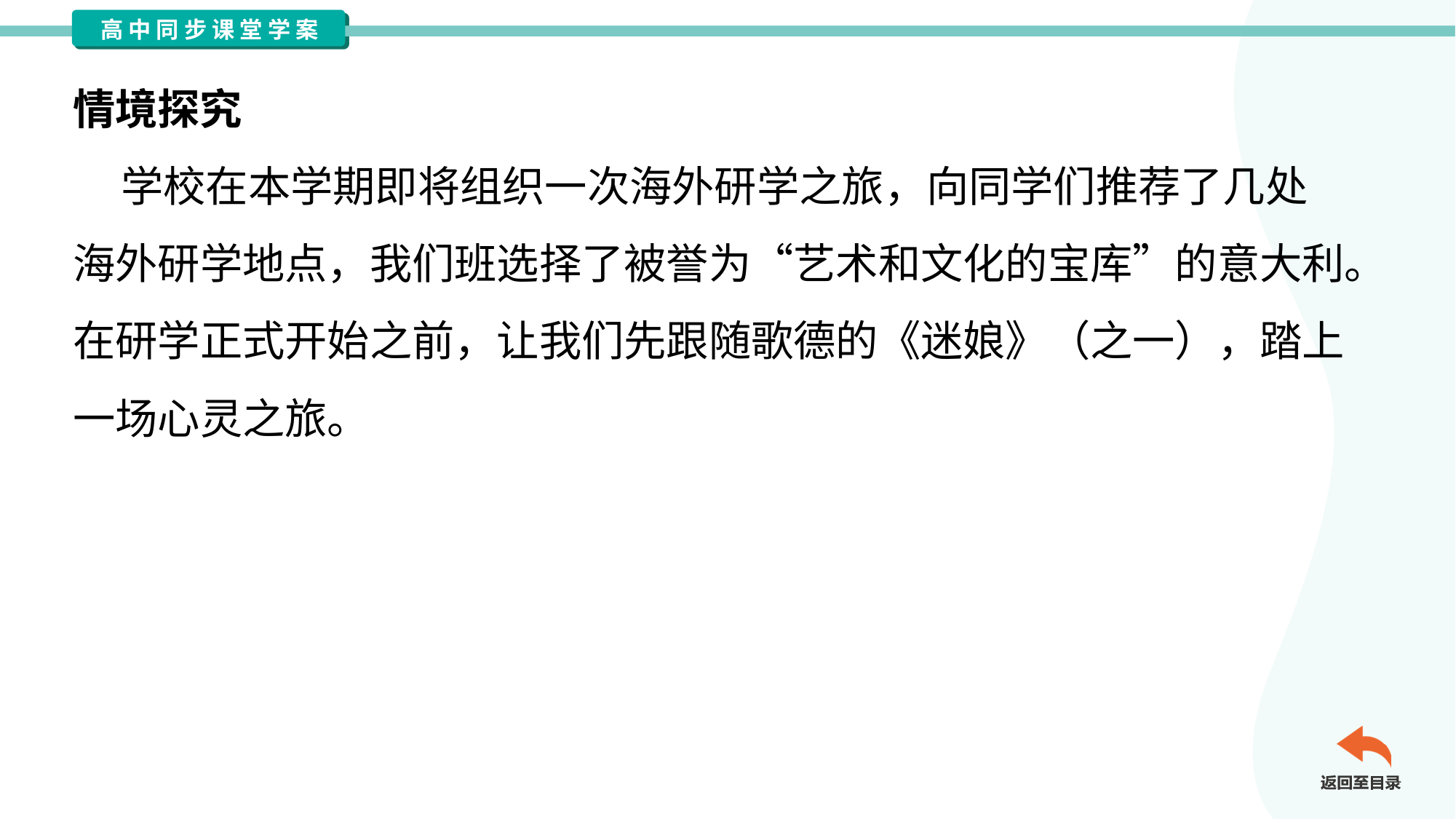

情境探究
    学校在本学期即将组织一次海外研学之旅，向同学们推荐了几处
海外研学地点，我们班选择了被誉为“艺术和文化的宝库”的意大利。
在研学正式开始之前，让我们先跟随歌德的《迷娘》（之一），踏上
一场心灵之旅。